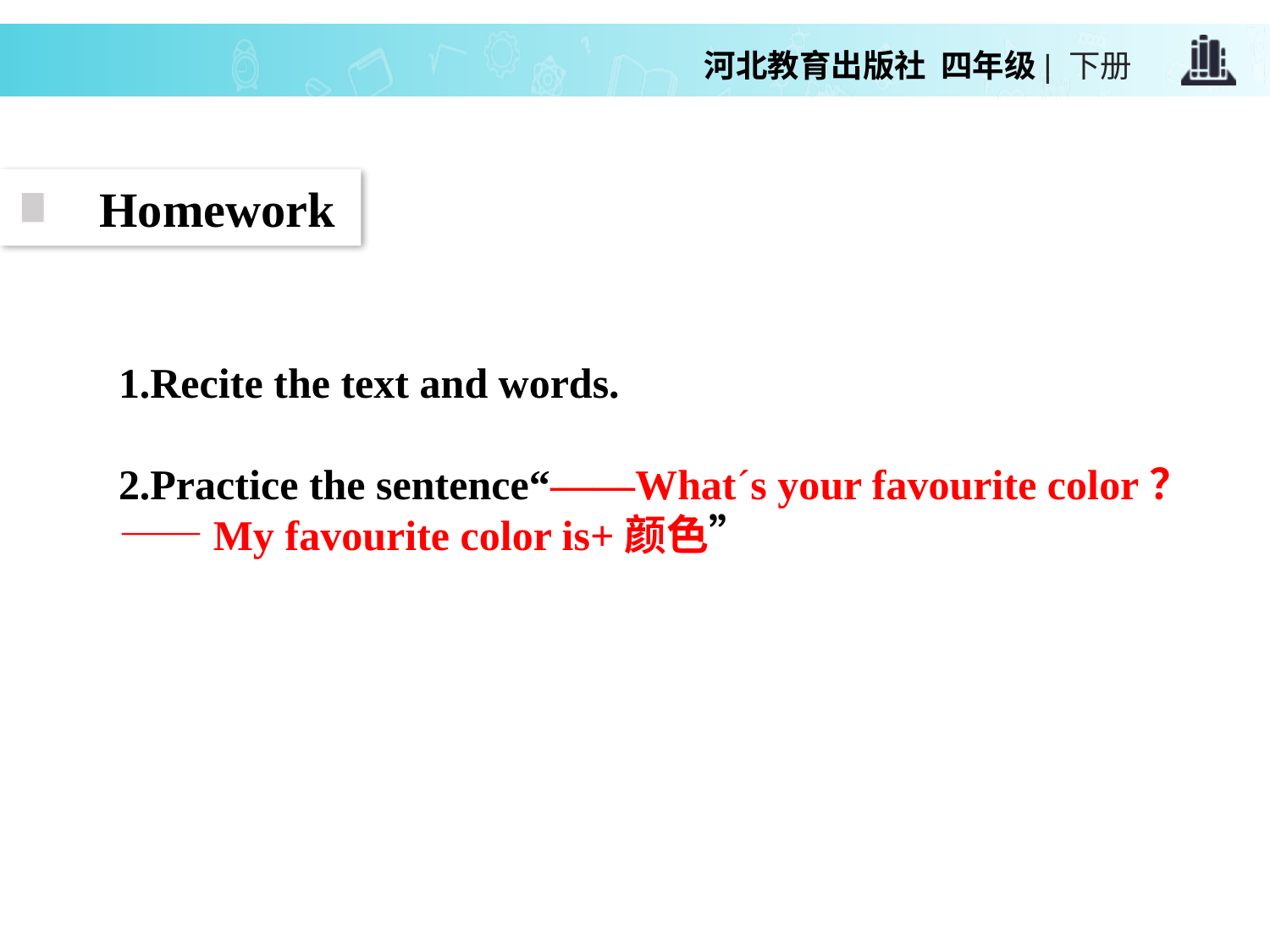

Homework

1.Recite the text and words.

2.Practice the sentence“——What´s your favourite color？——My favourite color is+颜色”